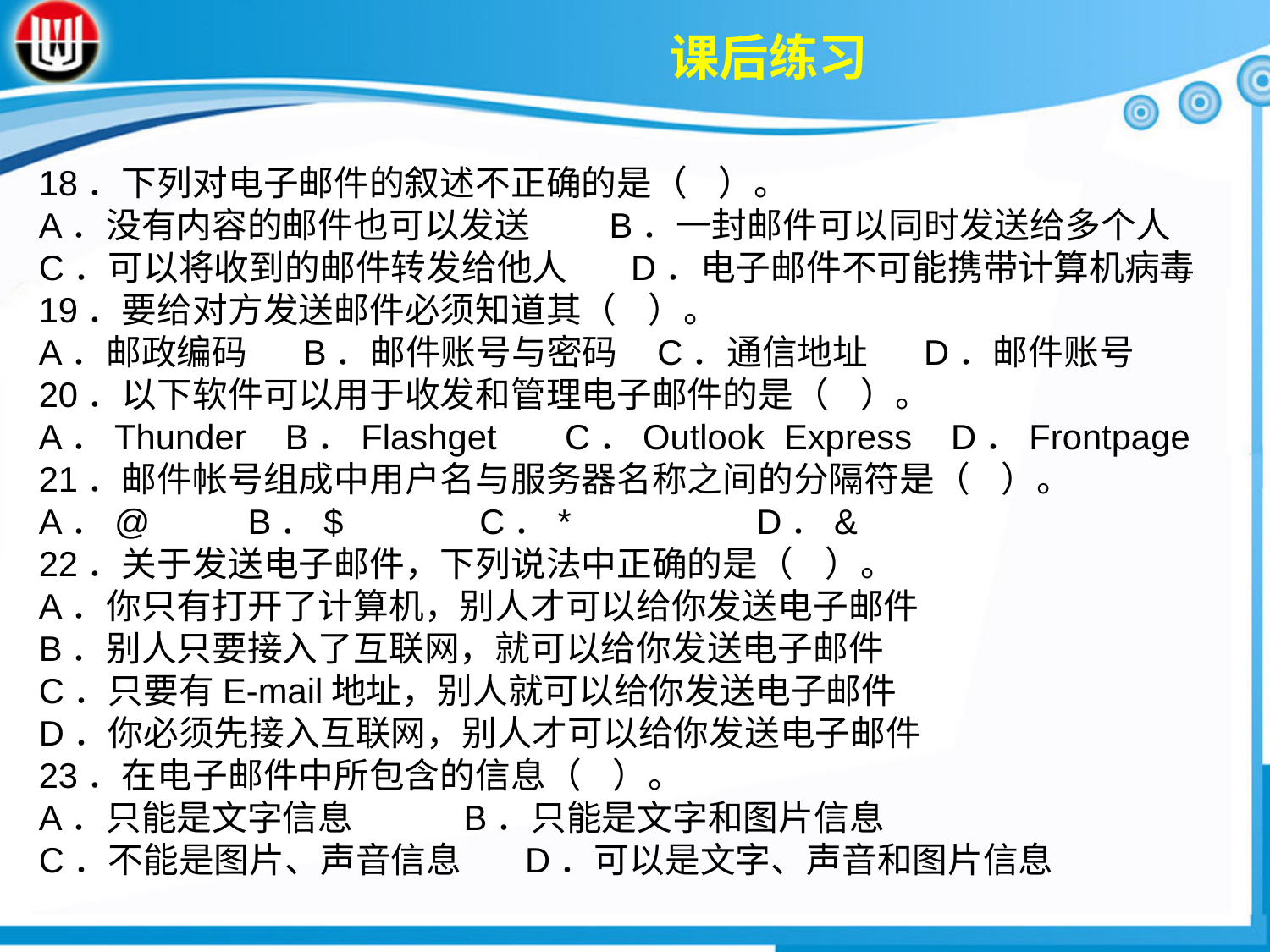

课后练习
18．下列对电子邮件的叙述不正确的是（    ）。A．没有内容的邮件也可以发送         B．一封邮件可以同时发送给多个人 C．可以将收到的邮件转发给他人       D．电子邮件不可能携带计算机病毒19．要给对方发送邮件必须知道其（    ）。A．邮政编码      B．邮件账号与密码    C．通信地址      D．邮件账号20．以下软件可以用于收发和管理电子邮件的是（    ）。A．Thunder    B．Flashget       C．Outlook  Express    D．Frontpage21．邮件帐号组成中用户名与服务器名称之间的分隔符是（    ）。A．@          B．$              C．*                   D．&22．关于发送电子邮件，下列说法中正确的是（    ）。A．你只有打开了计算机，别人才可以给你发送电子邮件B．别人只要接入了互联网，就可以给你发送电子邮件C．只要有E-mail地址，别人就可以给你发送电子邮件D．你必须先接入互联网，别人才可以给你发送电子邮件23．在电子邮件中所包含的信息（    ）。A．只能是文字信息             B．只能是文字和图片信息C．不能是图片、声音信息       D．可以是文字、声音和图片信息